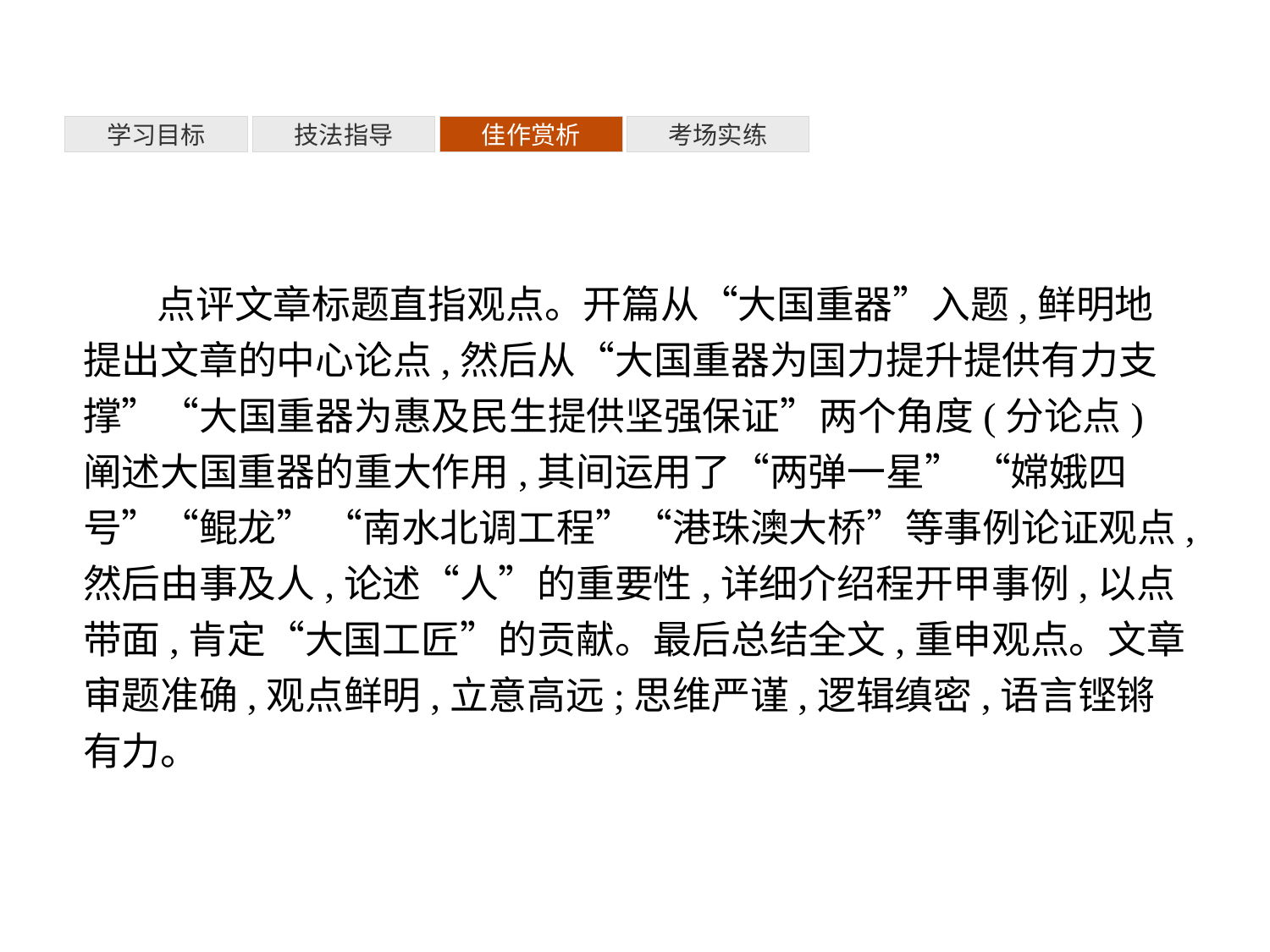

考场实练
佳作赏析
技法指导
学习目标
点评文章标题直指观点。开篇从“大国重器”入题,鲜明地提出文章的中心论点,然后从“大国重器为国力提升提供有力支撑”“大国重器为惠及民生提供坚强保证”两个角度(分论点)阐述大国重器的重大作用,其间运用了“两弹一星” “嫦娥四号”“鲲龙” “南水北调工程”“港珠澳大桥”等事例论证观点,然后由事及人,论述“人”的重要性,详细介绍程开甲事例,以点带面,肯定“大国工匠”的贡献。最后总结全文,重申观点。文章审题准确,观点鲜明,立意高远;思维严谨,逻辑缜密,语言铿锵有力。